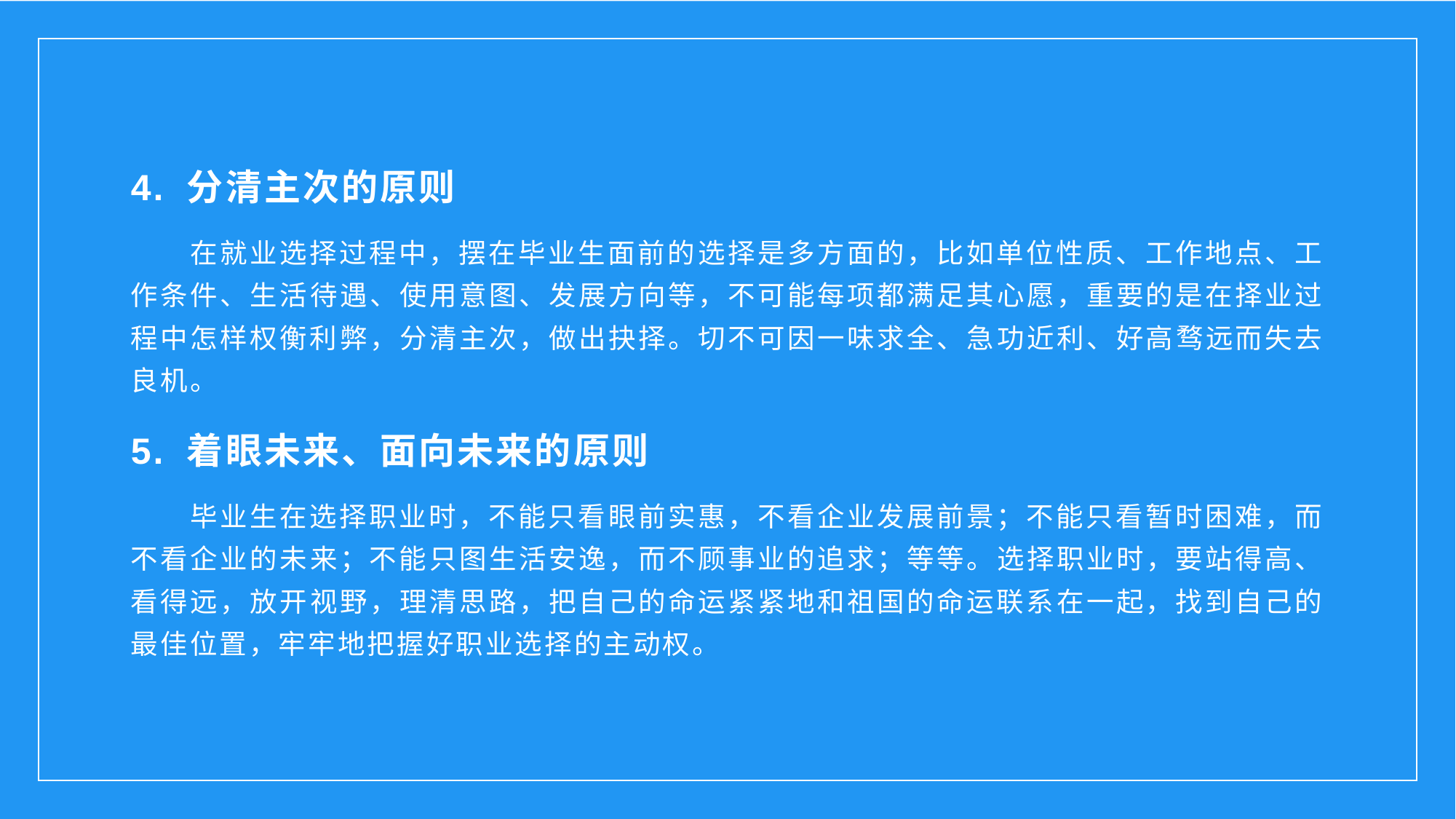

4. 分清主次的原则
在就业选择过程中，摆在毕业生面前的选择是多方面的，比如单位性质、工作地点、工作条件、生活待遇、使用意图、发展方向等，不可能每项都满足其心愿，重要的是在择业过程中怎样权衡利弊，分清主次，做出抉择。切不可因一味求全、急功近利、好高骛远而失去良机。
5. 着眼未来、面向未来的原则
毕业生在选择职业时，不能只看眼前实惠，不看企业发展前景；不能只看暂时困难，而不看企业的未来；不能只图生活安逸，而不顾事业的追求；等等。选择职业时，要站得高、看得远，放开视野，理清思路，把自己的命运紧紧地和祖国的命运联系在一起，找到自己的最佳位置，牢牢地把握好职业选择的主动权。